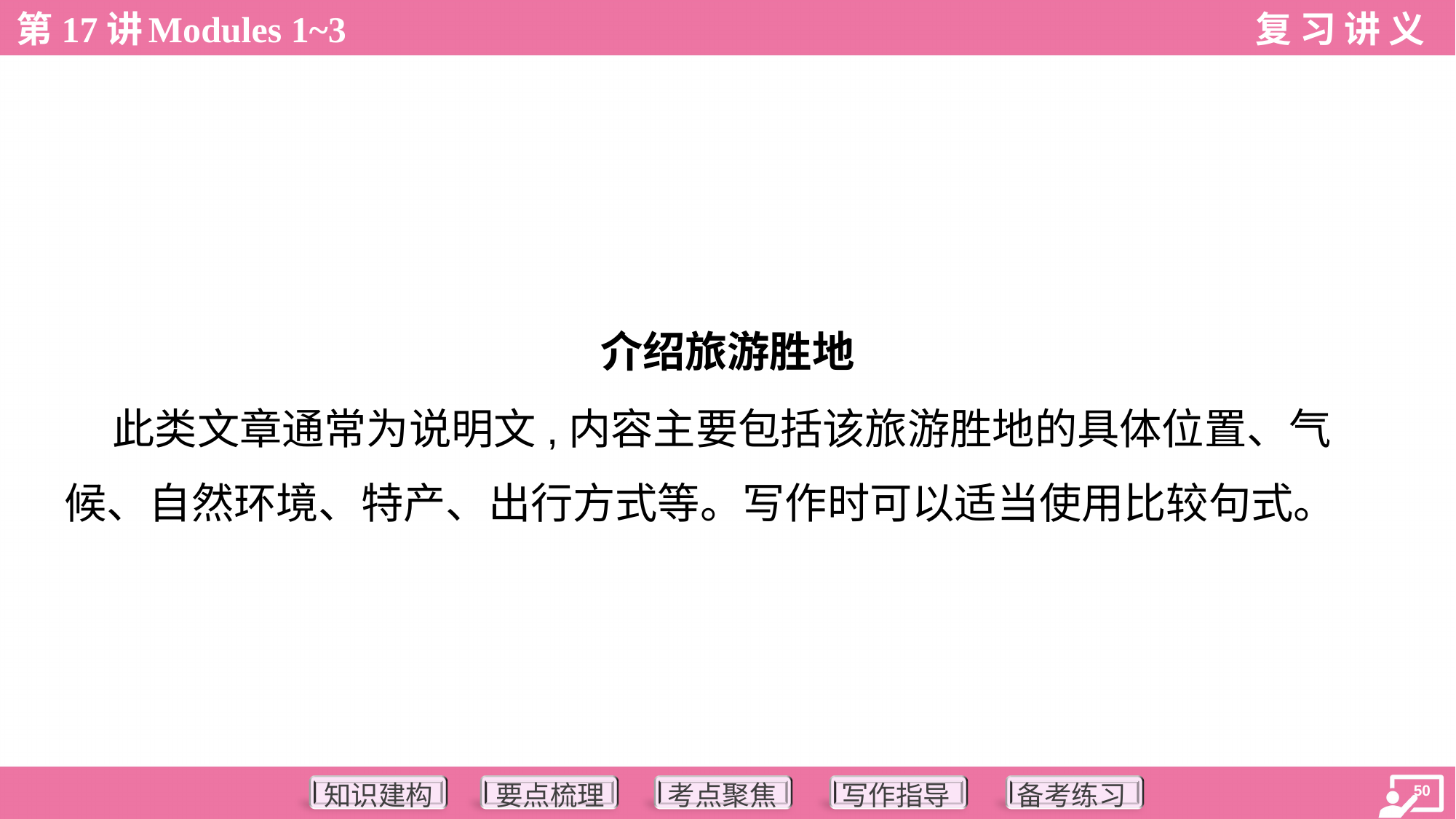

介绍旅游胜地
    此类文章通常为说明文,内容主要包括该旅游胜地的具体位置、气
候、自然环境、特产、出行方式等。写作时可以适当使用比较句式。